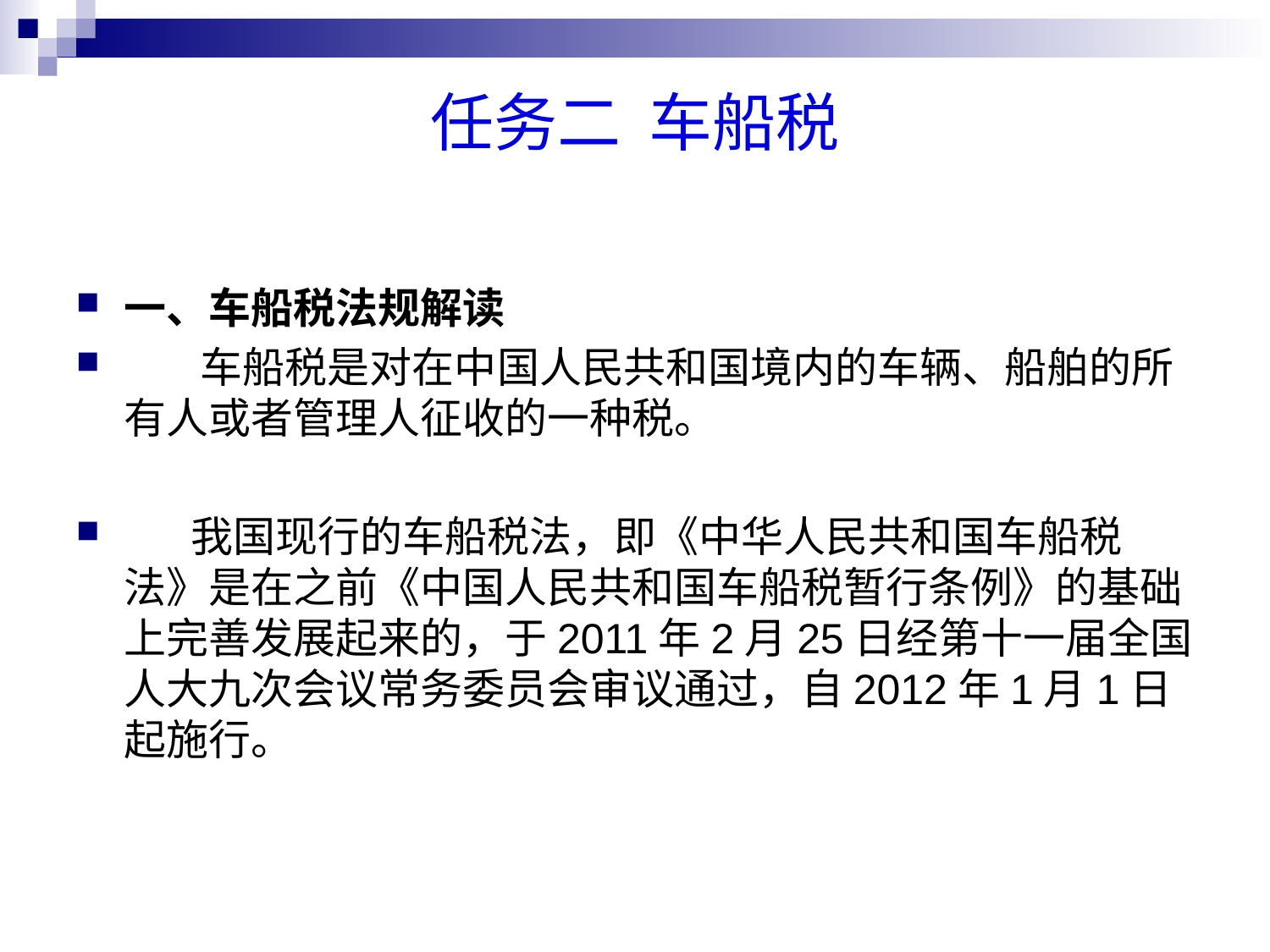

# 任务二  车船税
一、车船税法规解读
       车船税是对在中国人民共和国境内的车辆、船舶的所有人或者管理人征收的一种税。

      我国现行的车船税法，即《中华人民共和国车船税法》是在之前《中国人民共和国车船税暂行条例》的基础上完善发展起来的，于2011年2月25日经第十一届全国人大九次会议常务委员会审议通过，自2012年1月1日起施行。